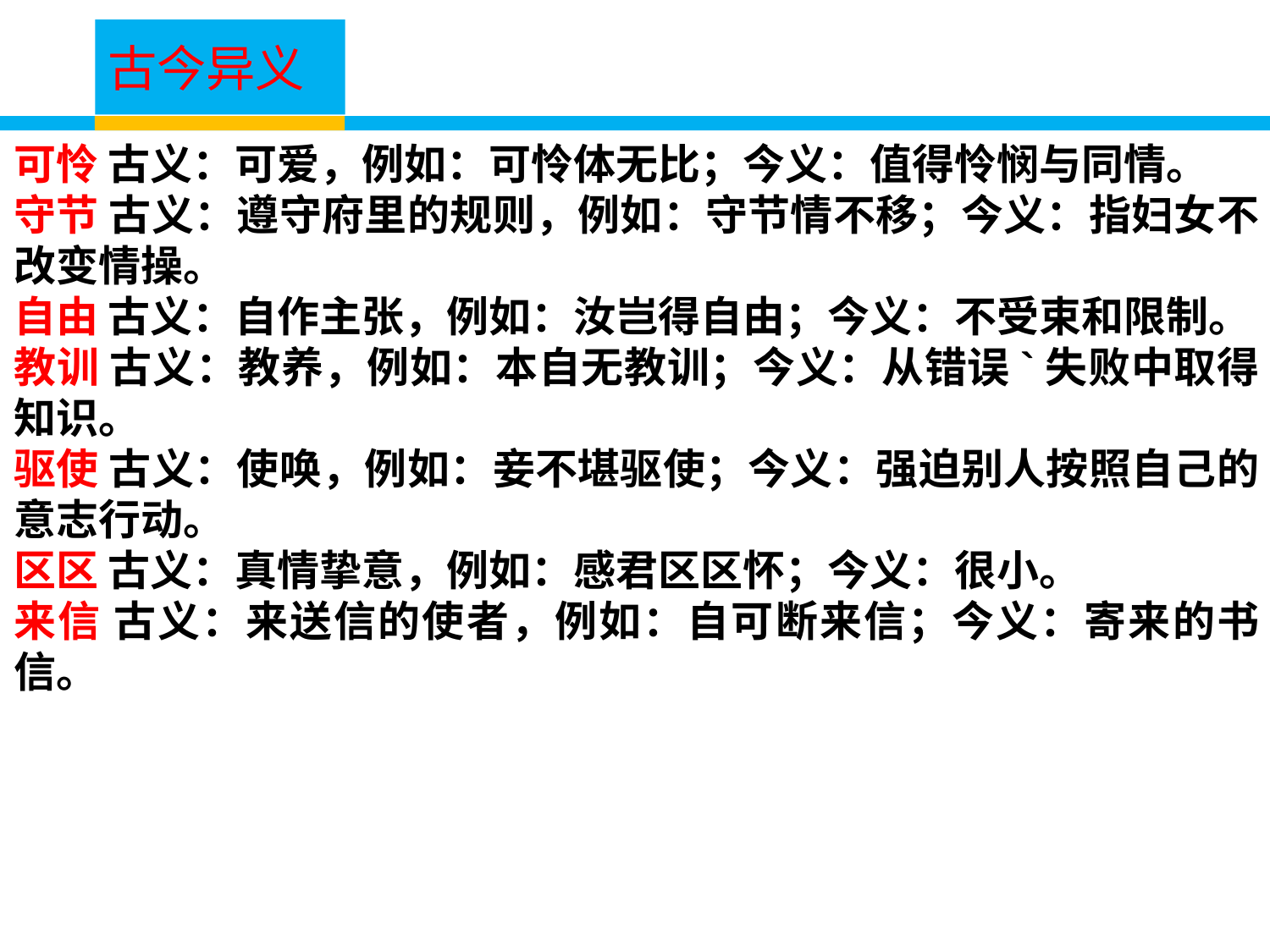

古今异义

可怜 古义：可爱，例如：可怜体无比；今义：值得怜悯与同情。
守节 古义：遵守府里的规则，例如：守节情不移；今义：指妇女不改变情操。
自由 古义：自作主张，例如：汝岂得自由；今义：不受束和限制。
教训 古义：教养，例如：本自无教训；今义：从错误`失败中取得知识。
驱使 古义：使唤，例如：妾不堪驱使；今义：强迫别人按照自己的意志行动。
区区 古义：真情挚意，例如：感君区区怀；今义：很小。
来信 古义：来送信的使者，例如：自可断来信；今义：寄来的书信。